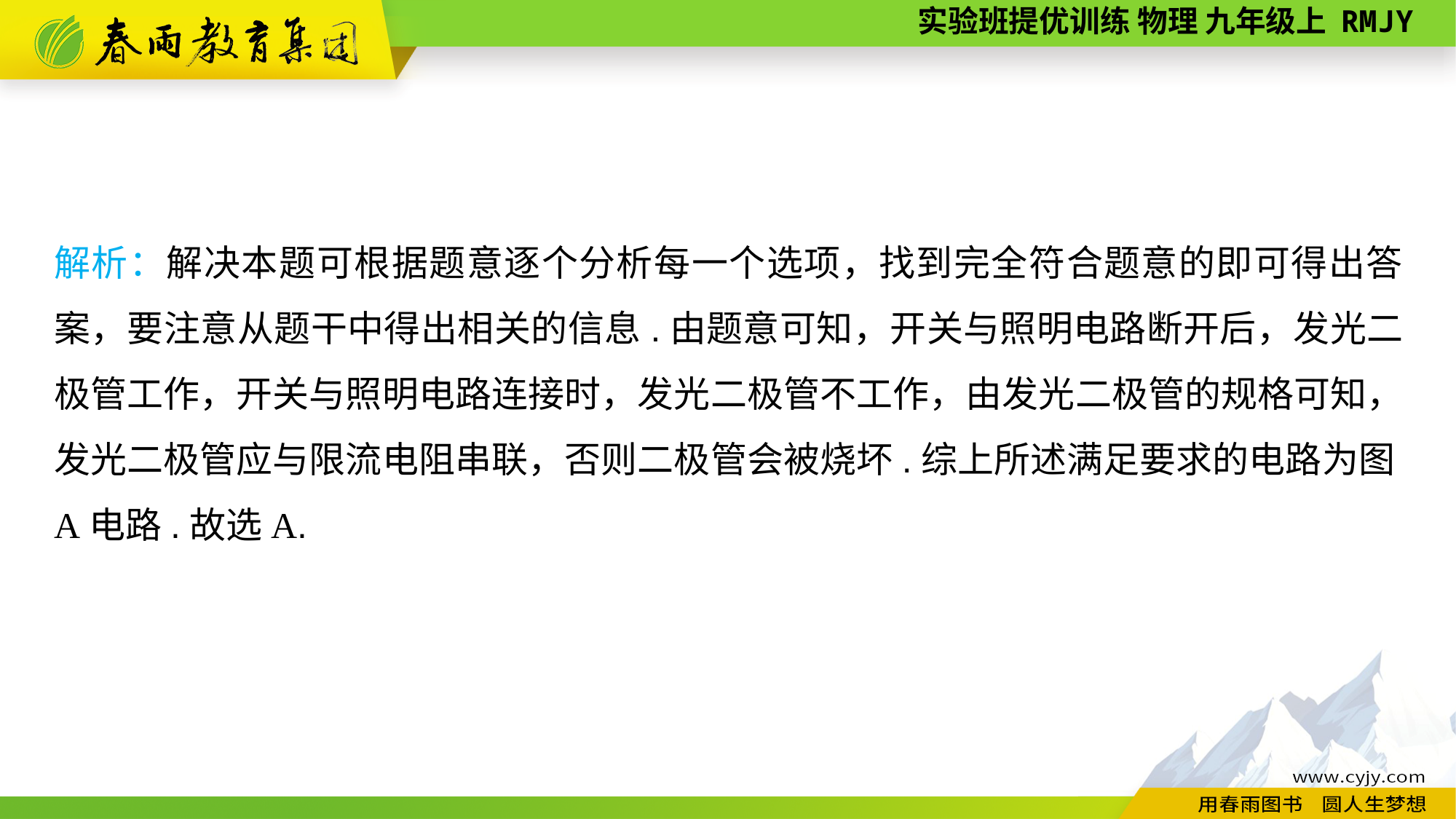

解析：解决本题可根据题意逐个分析每一个选项，找到完全符合题意的即可得出答案，要注意从题干中得出相关的信息.由题意可知，开关与照明电路断开后，发光二极管工作，开关与照明电路连接时，发光二极管不工作，由发光二极管的规格可知，发光二极管应与限流电阻串联，否则二极管会被烧坏.综上所述满足要求的电路为图A电路.故选A.